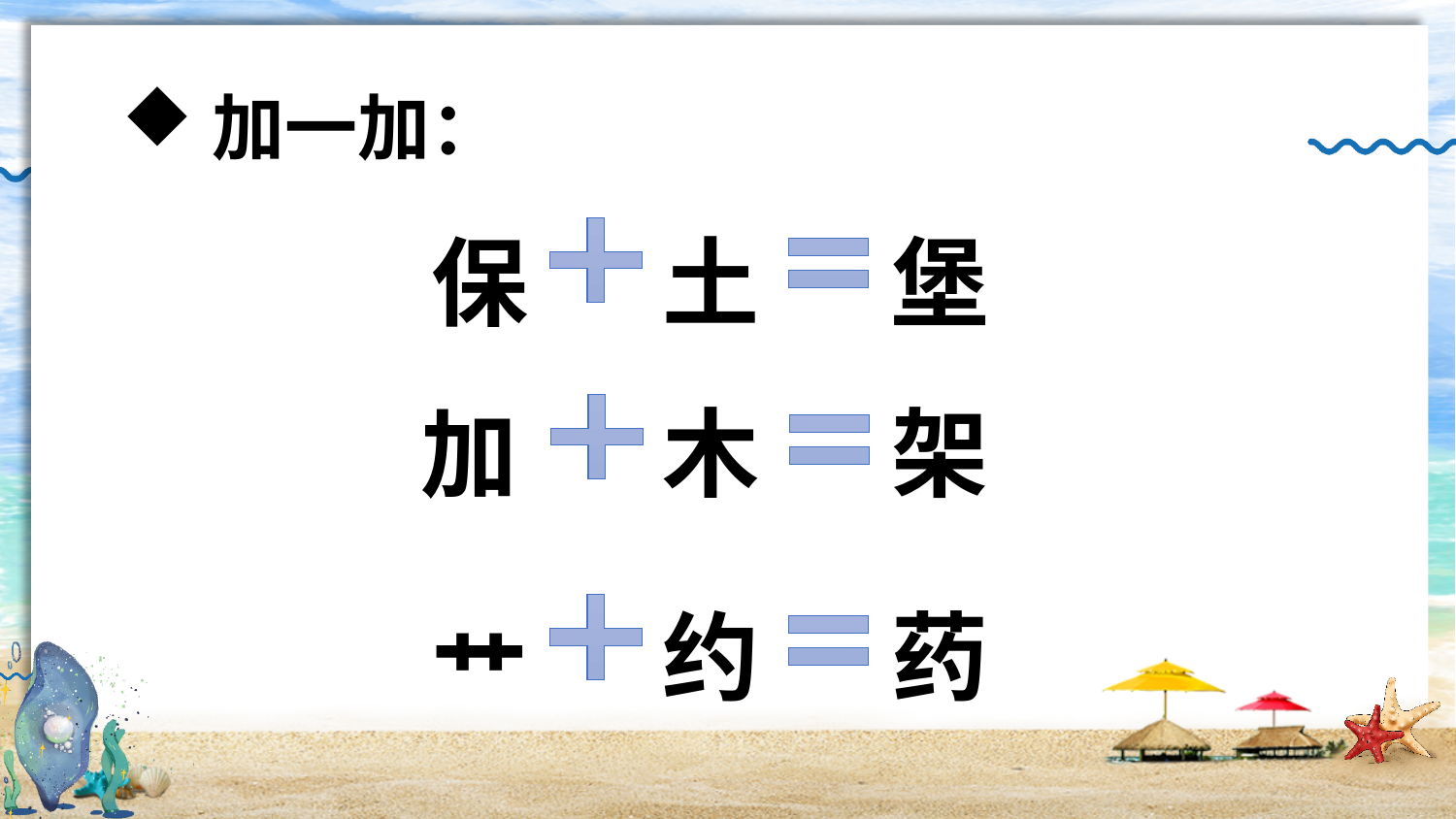

识记生字
加一加：
保
堡
土

木
架
加

约
药

艹